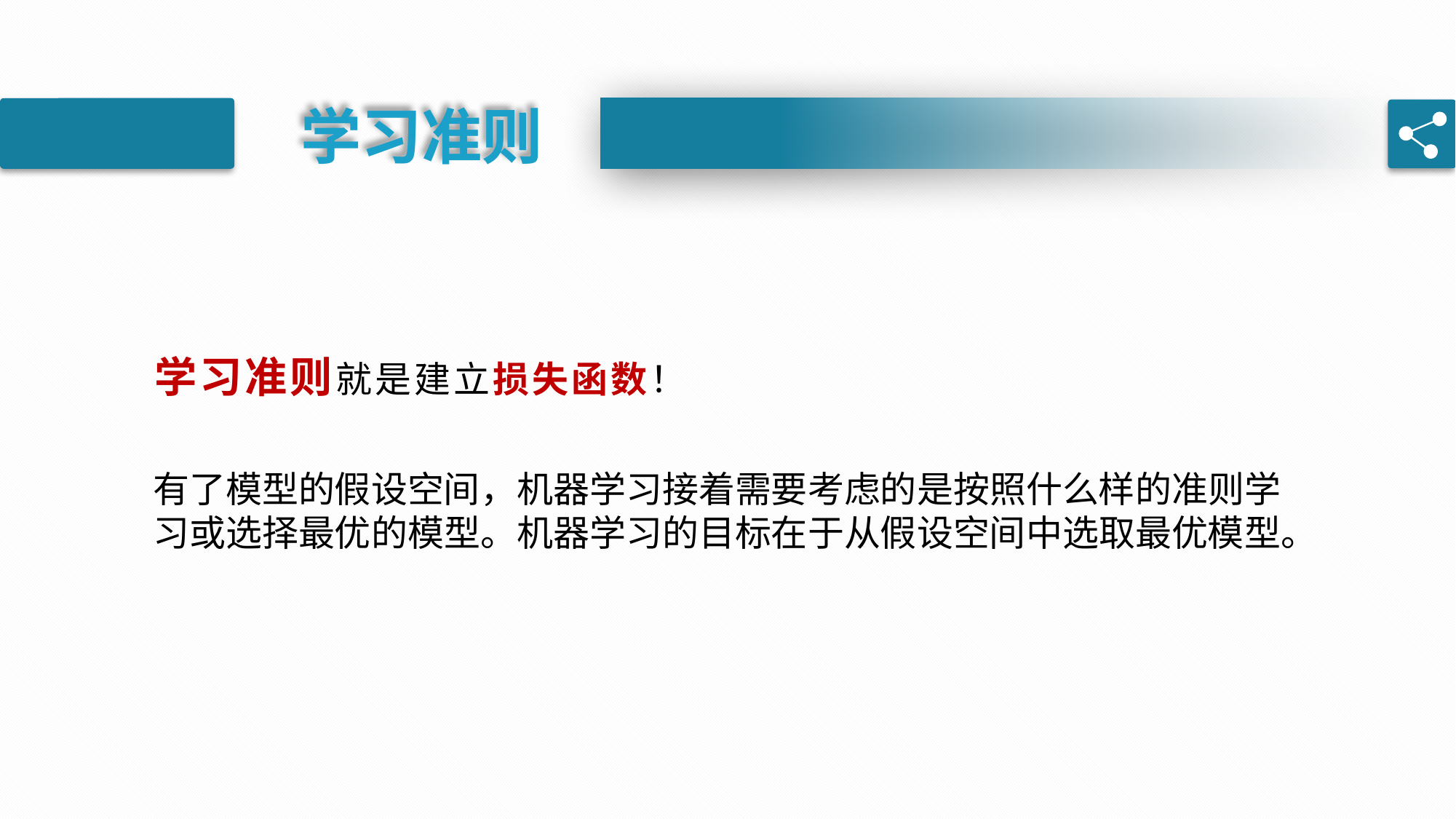

学习准则

学习准则就是建立损失函数！

有了模型的假设空间，机器学习接着需要考虑的是按照什么样的准则学习或选择最优的模型。机器学习的目标在于从假设空间中选取最优模型。